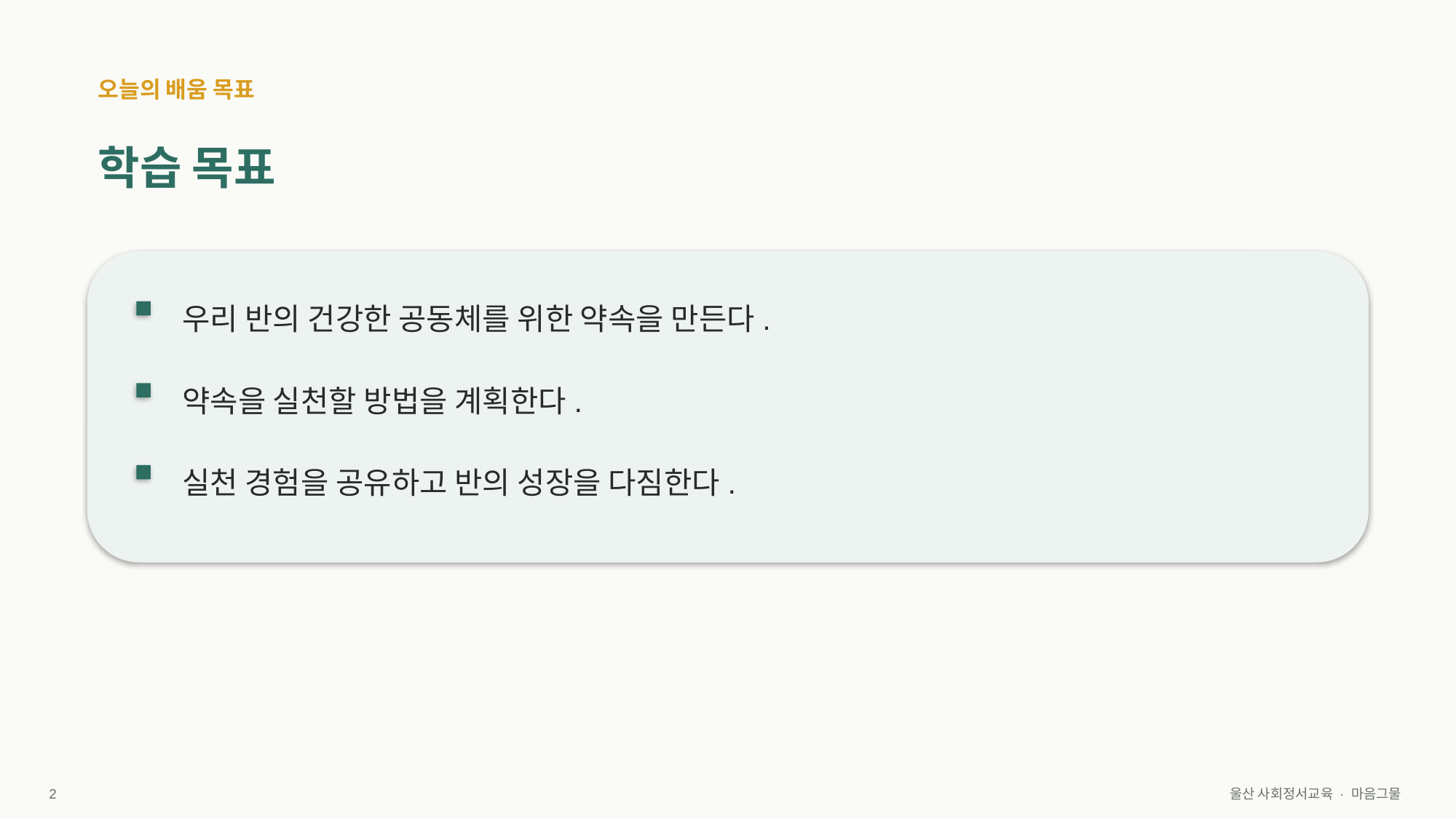

오늘의 배움 목표
학습 목표

우리 반의 건강한 공동체를 위한 약속을 만든다.

약속을 실천할 방법을 계획한다.

실천 경험을 공유하고 반의 성장을 다짐한다.

2
울산 사회정서교육 · 마음그물